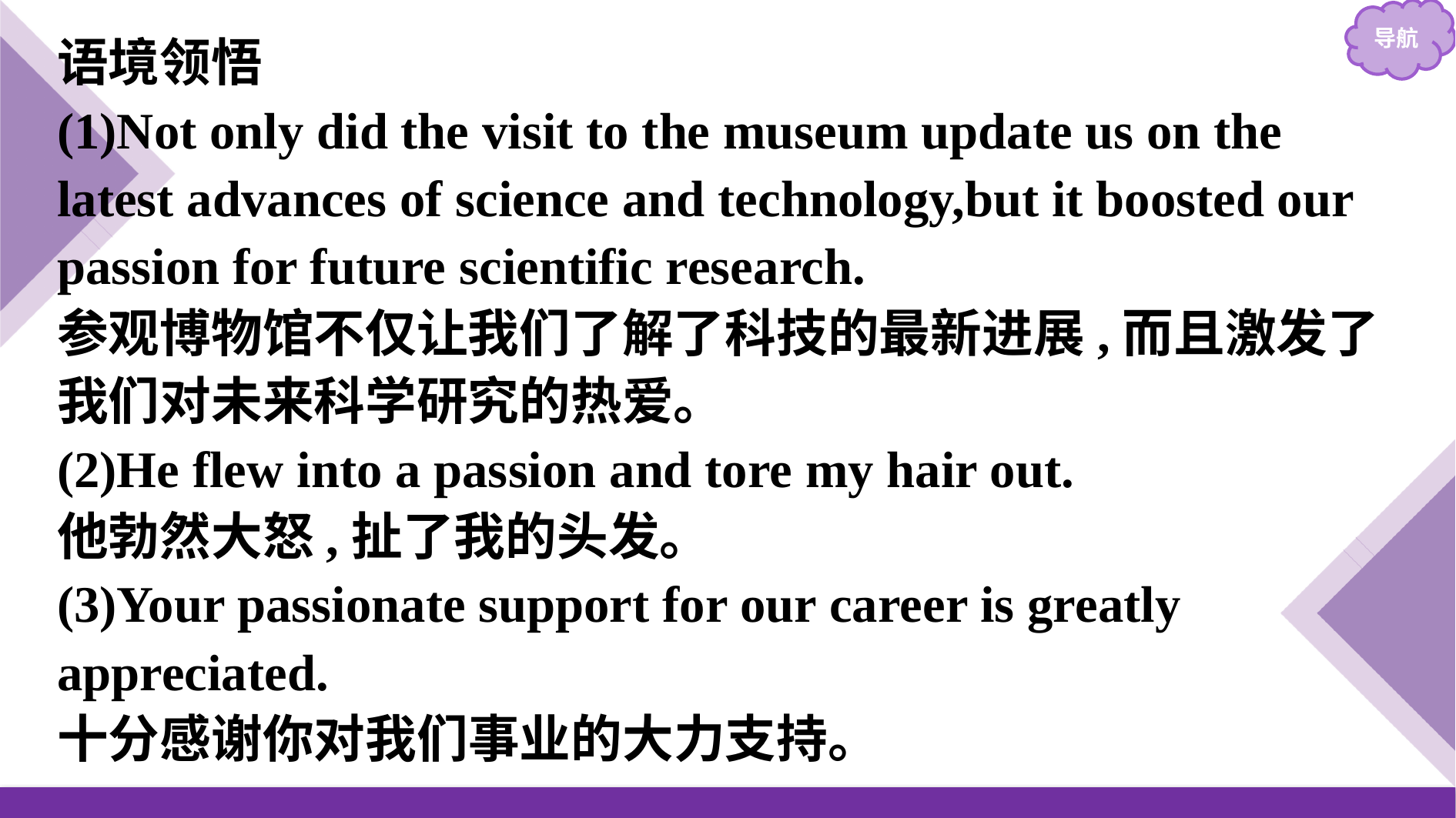

语境领悟
(1)Not only did the visit to the museum update us on the latest advances of science and technology,but it boosted our passion for future scientific research.
参观博物馆不仅让我们了解了科技的最新进展,而且激发了我们对未来科学研究的热爱。
(2)He flew into a passion and tore my hair out.
他勃然大怒,扯了我的头发。
(3)Your passionate support for our career is greatly appreciated.
十分感谢你对我们事业的大力支持。